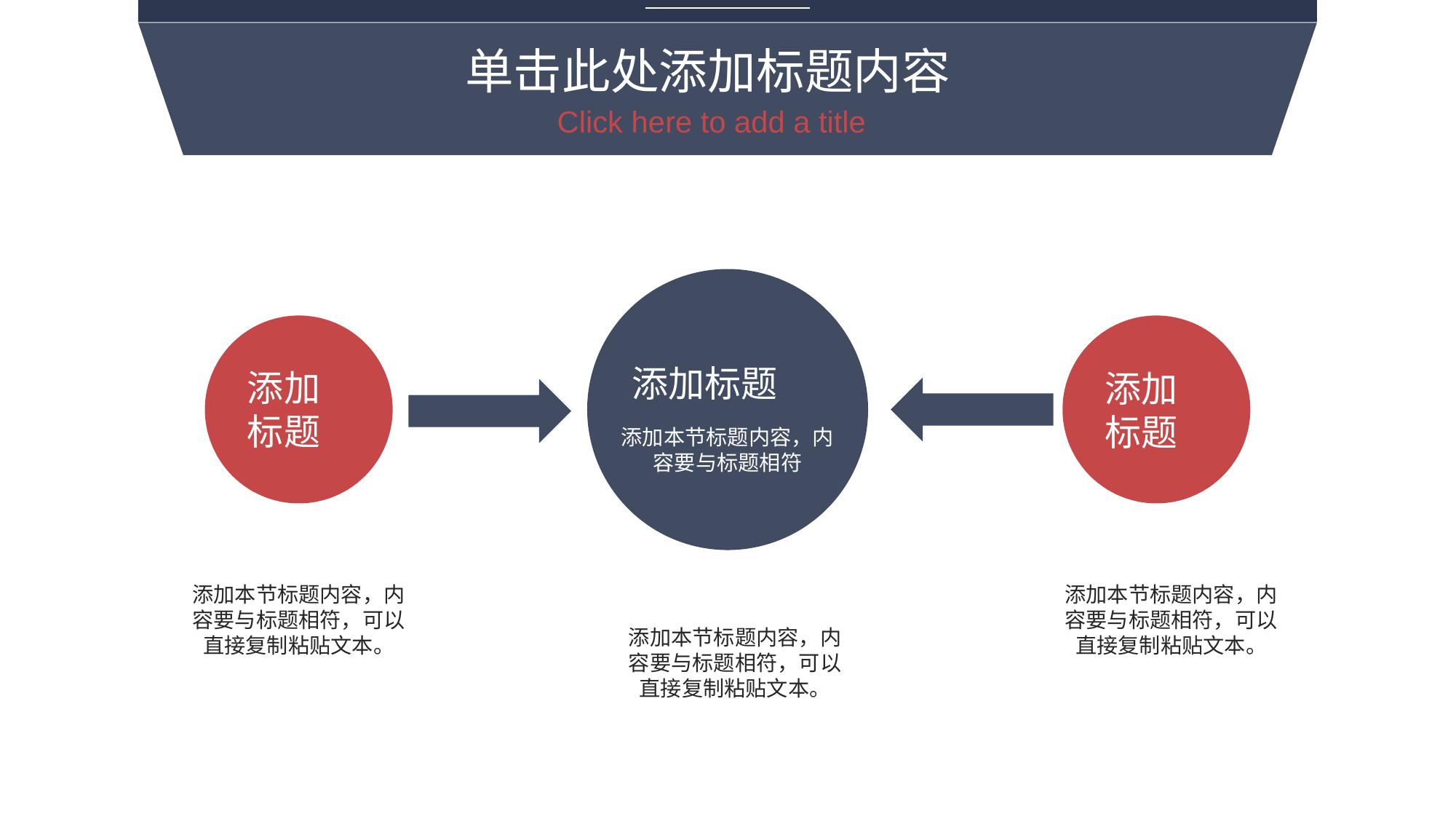

单击此处添加标题内容
Click here to add a title

添加标题
添加本节标题内容，内容要与标题相符

添加标题

添加标题

添加本节标题内容，内容要与标题相符，可以直接复制粘贴文本。
添加本节标题内容，内容要与标题相符，可以直接复制粘贴文本。
添加本节标题内容，内容要与标题相符，可以直接复制粘贴文本。